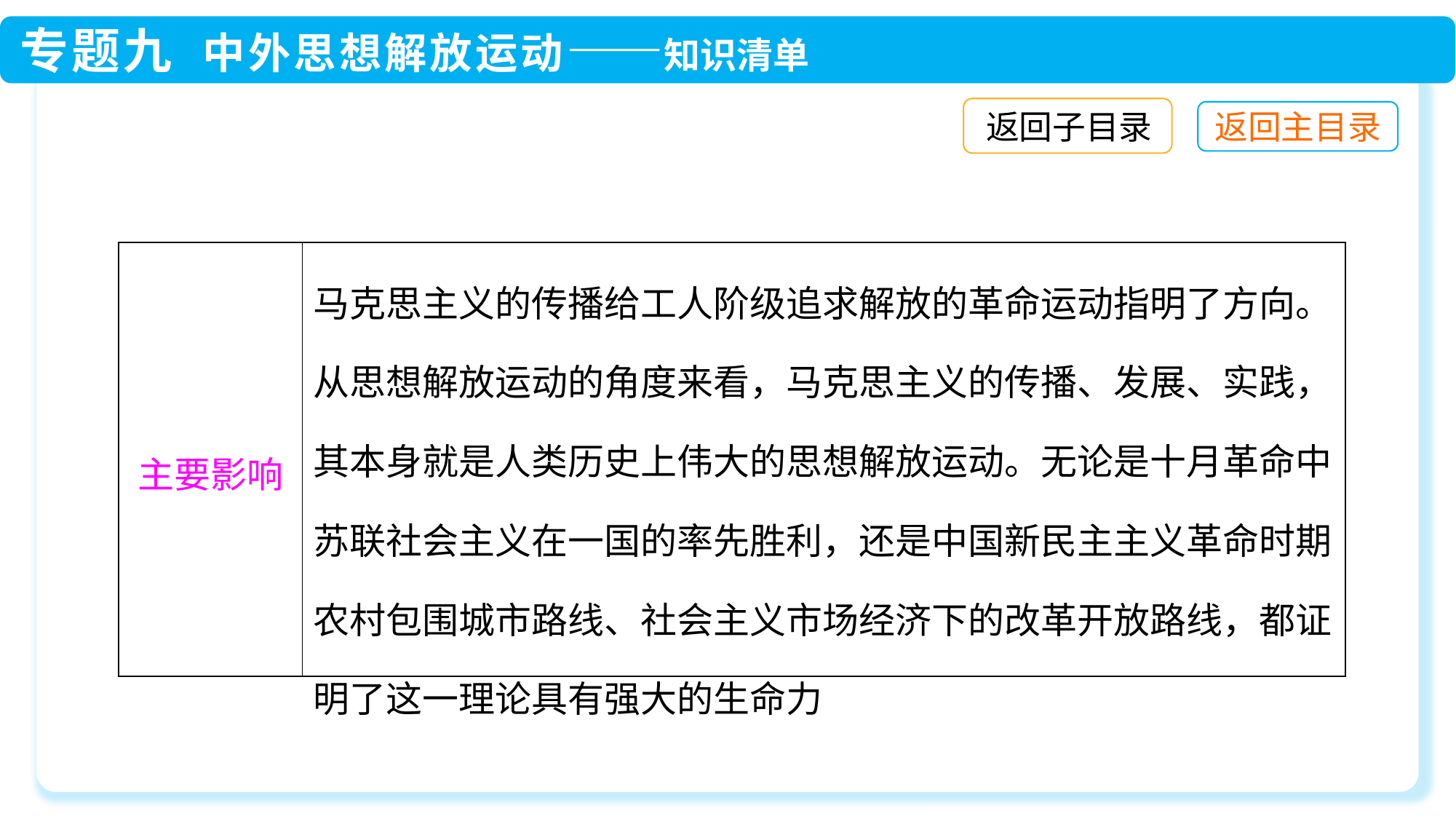

返回子目录
| 主要影响 | 马克思主义的传播给工人阶级追求解放的革命运动指明了方向。从思想解放运动的角度来看，马克思主义的传播、发展、实践，其本身就是人类历史上伟大的思想解放运动。无论是十月革命中苏联社会主义在一国的率先胜利，还是中国新民主主义革命时期农村包围城市路线、社会主义市场经济下的改革开放路线，都证明了这一理论具有强大的生命力 |
| --- | --- |